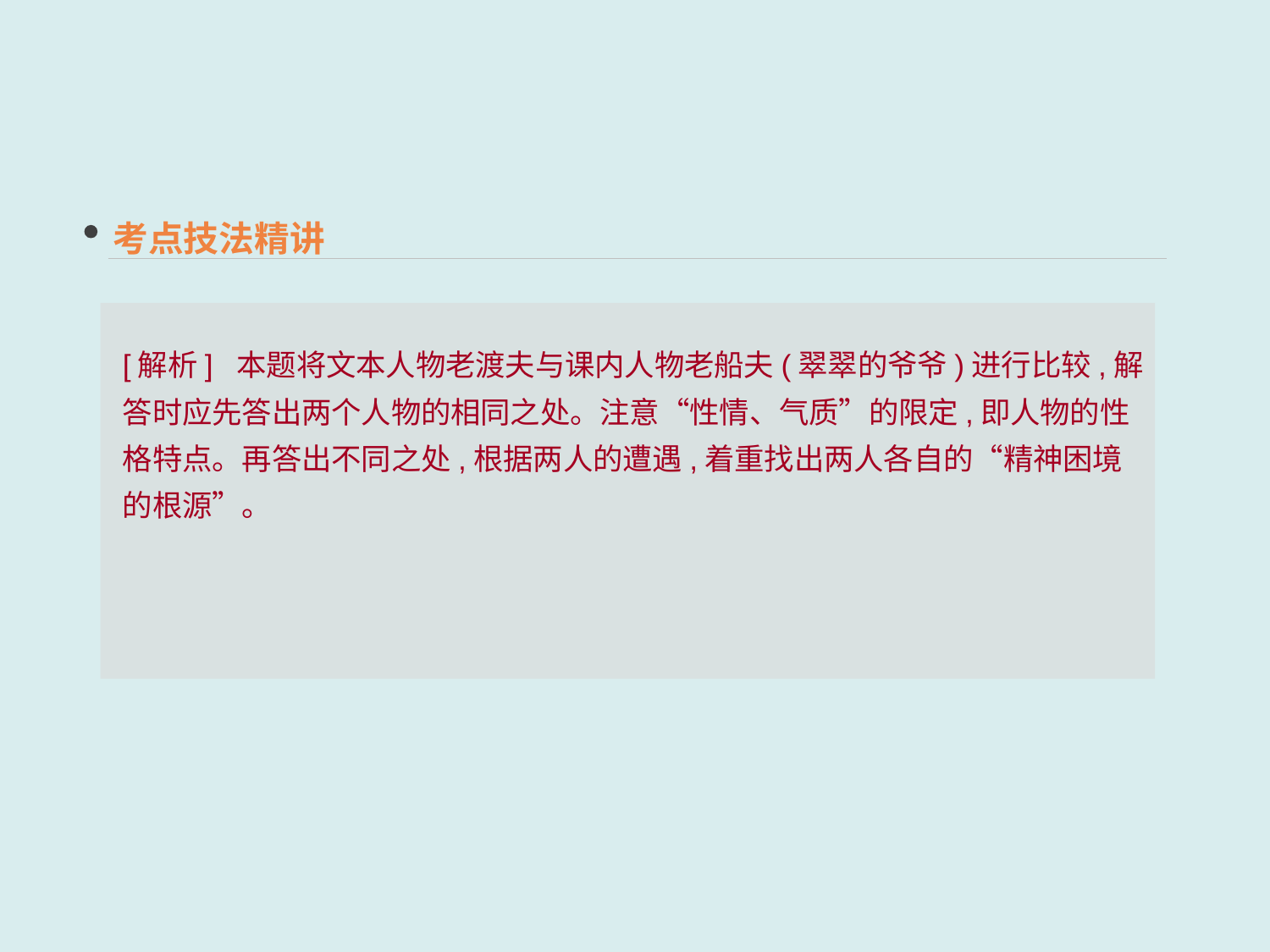

考点技法精讲

[解析]  本题将文本人物老渡夫与课内人物老船夫(翠翠的爷爷)进行比较,解答时应先答出两个人物的相同之处。注意“性情、气质”的限定,即人物的性格特点。再答出不同之处,根据两人的遭遇,着重找出两人各自的“精神困境的根源”。